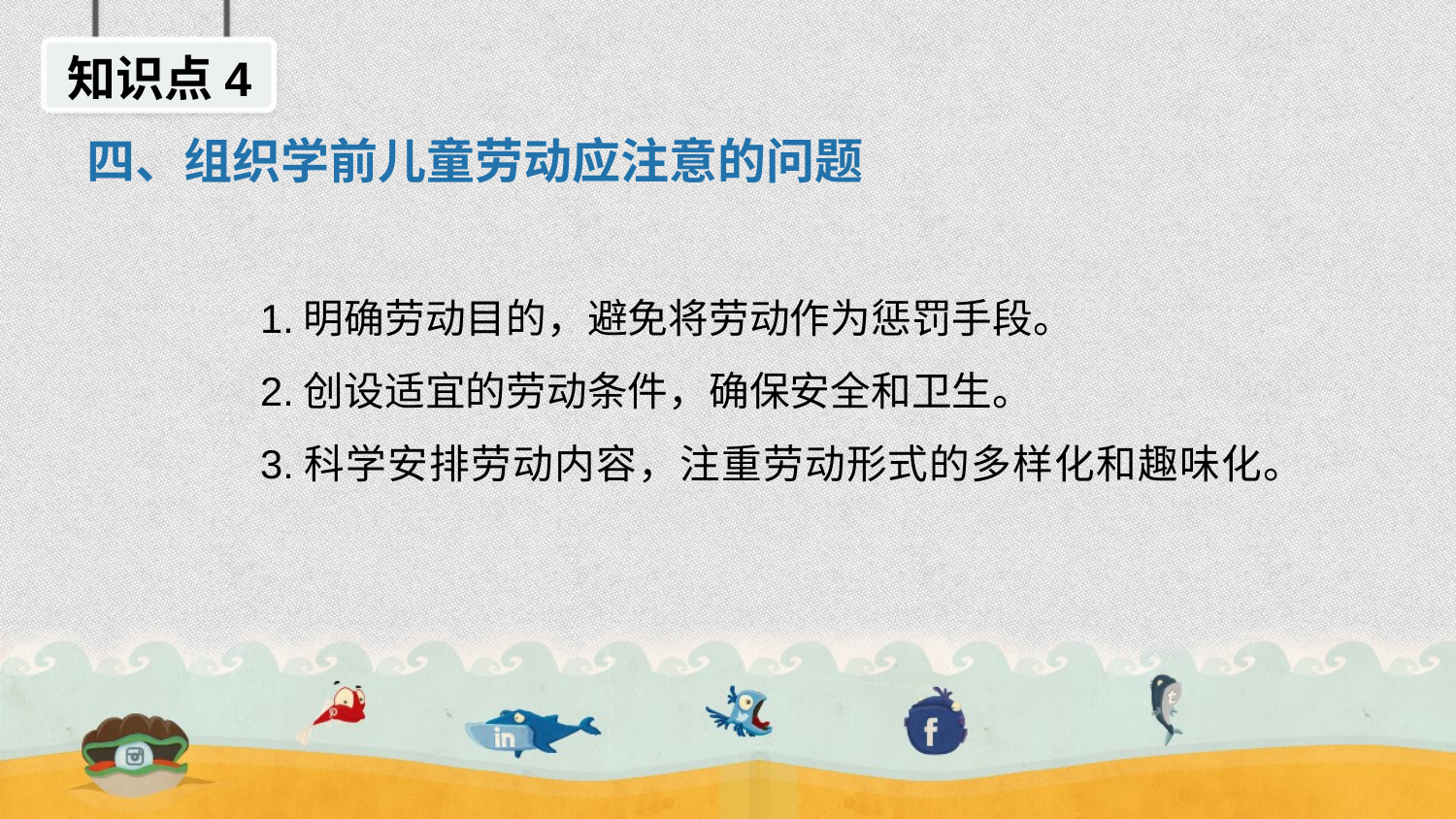

知识点4
四、组织学前儿童劳动应注意的问题
1.明确劳动目的，避免将劳动作为惩罚手段。
2.创设适宜的劳动条件，确保安全和卫生。
3.科学安排劳动内容，注重劳动形式的多样化和趣味化。